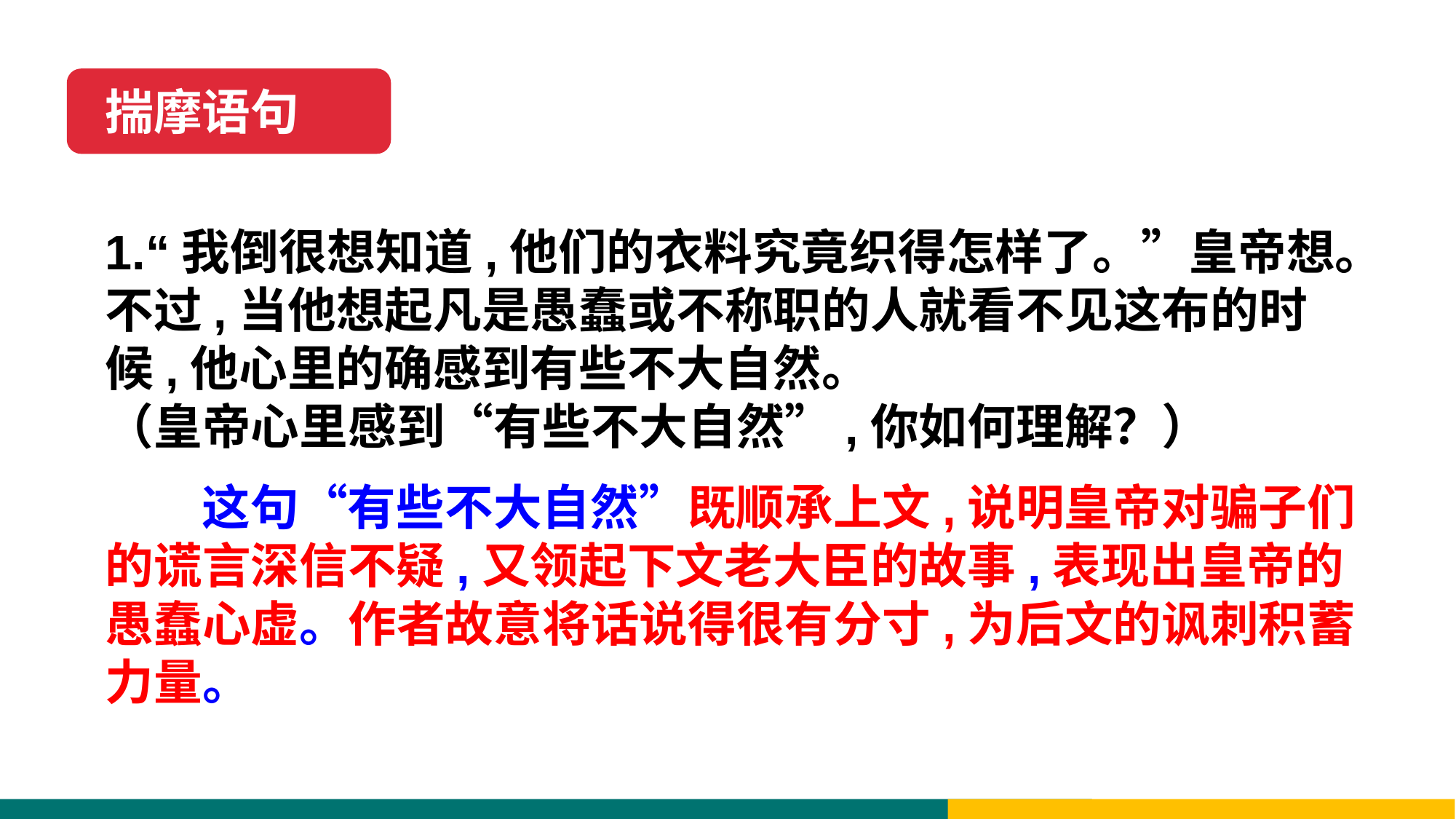

揣摩语句
1.“我倒很想知道,他们的衣料究竟织得怎样了。”皇帝想。不过,当他想起凡是愚蠢或不称职的人就看不见这布的时候,他心里的确感到有些不大自然。                                    （皇帝心里感到“有些不大自然”,你如何理解？）
         这句“有些不大自然”既顺承上文,说明皇帝对骗子们的谎言深信不疑,又领起下文老大臣的故事,表现出皇帝的愚蠢心虚。作者故意将话说得很有分寸,为后文的讽刺积蓄力量。